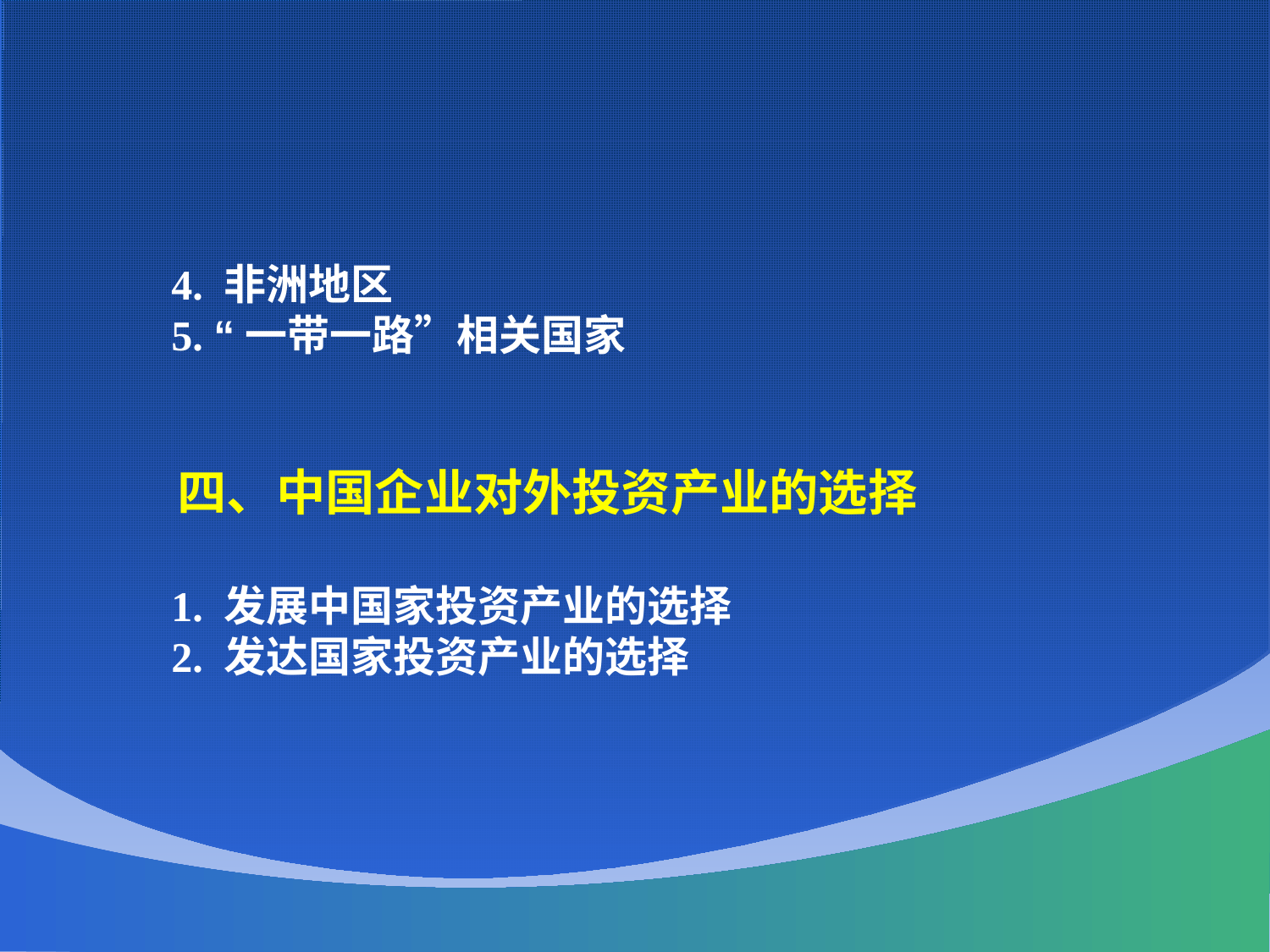

4. 非洲地区
         5. “一带一路”相关国家

        四、中国企业对外投资产业的选择

         1. 发展中国家投资产业的选择
         2. 发达国家投资产业的选择